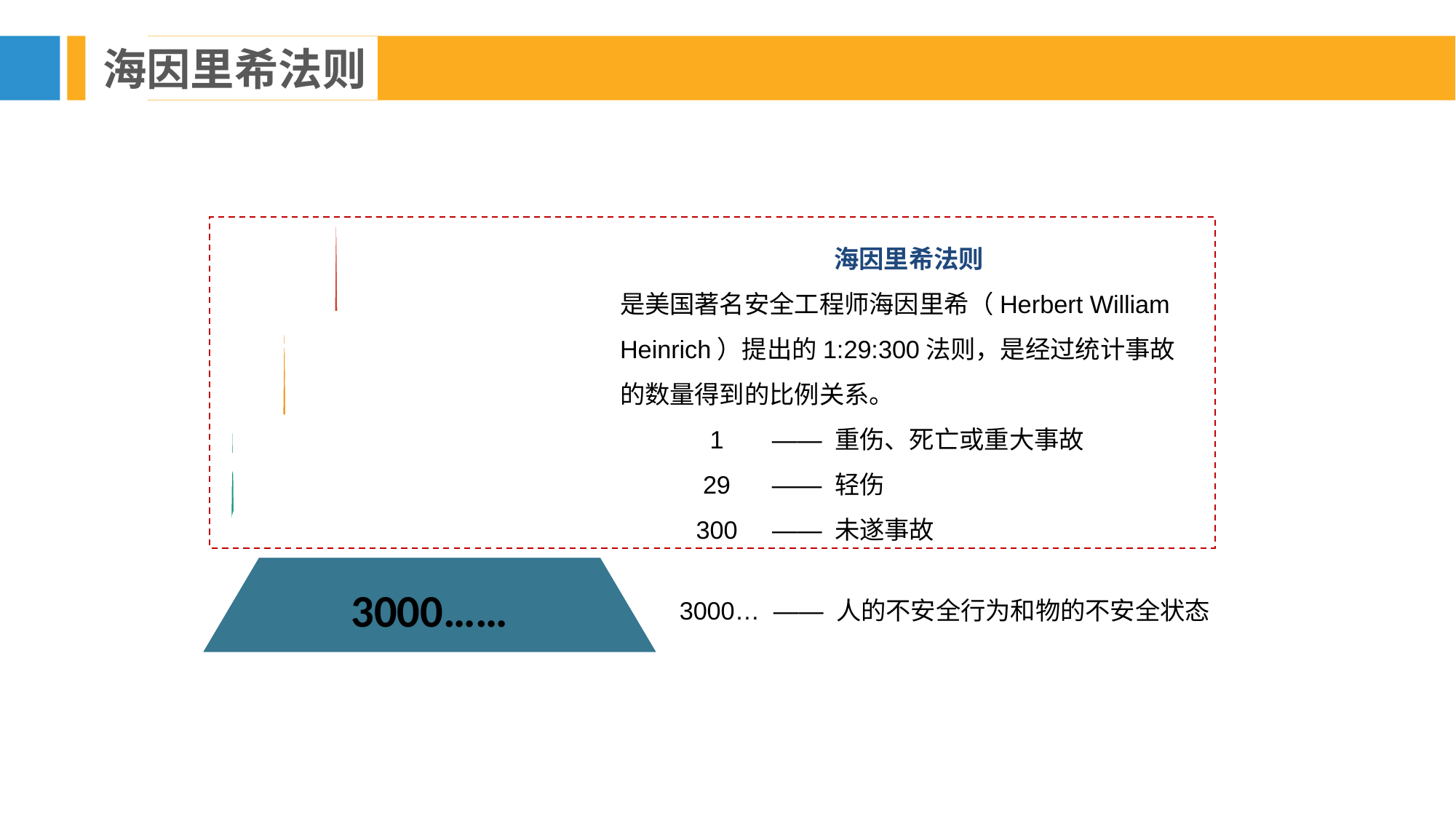

海因里希法则

1
29
300
海因里希法则
是美国著名安全工程师海因里希（Herbert William Heinrich）提出的1:29:300法则，是经过统计事故的数量得到的比例关系。
             1       —— 重伤、死亡或重大事故
            29      —— 轻伤
           300     —— 未遂事故
3000……
      3000…  —— 人的不安全行为和物的不安全状态